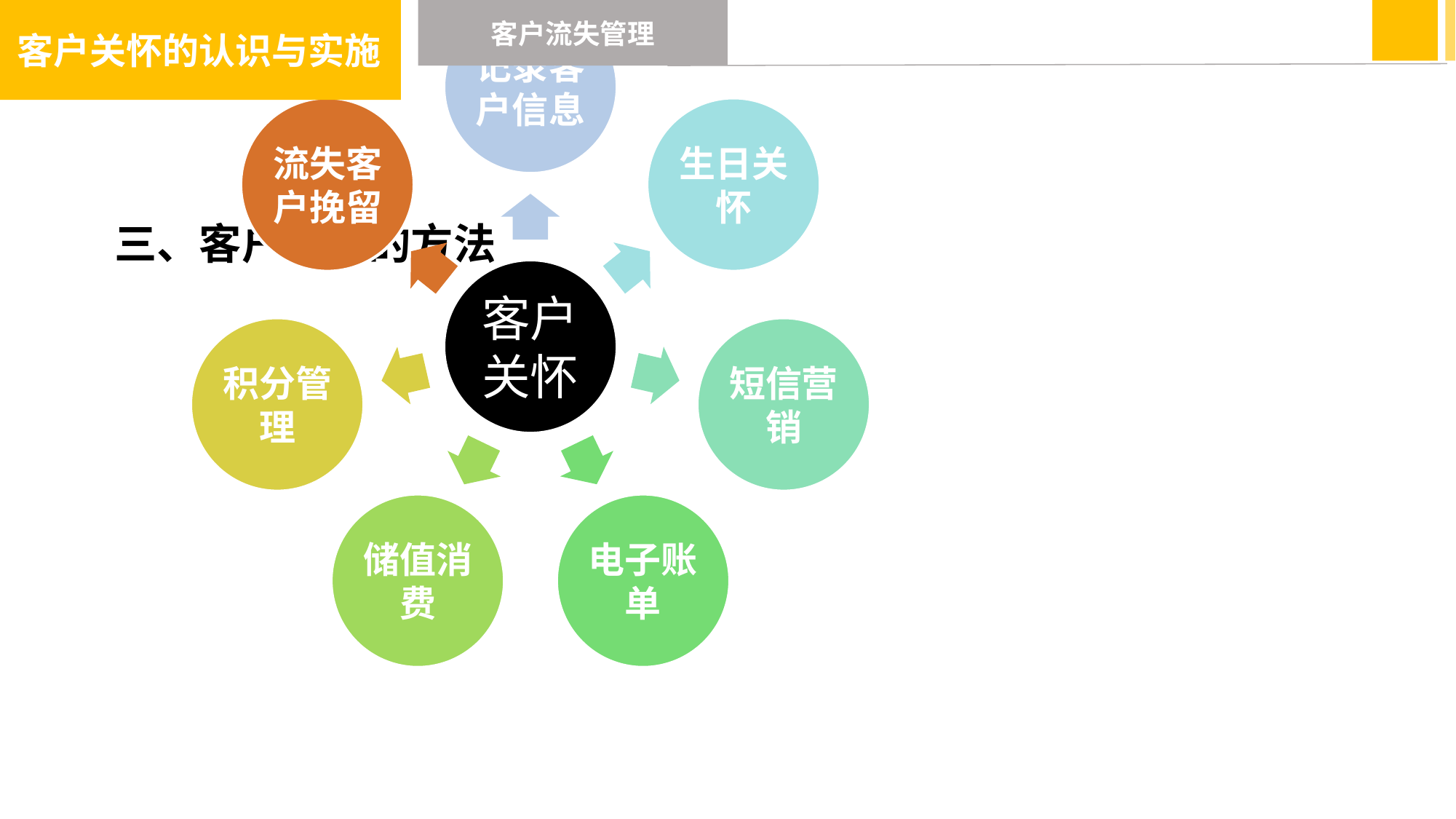

客户关怀的认识与实施
客户流失管理

客户关怀

记录客户信息

生日关怀

短信营销

电子账单

储值消费

积分管理

流失客户挽留
三、客户关怀的方法